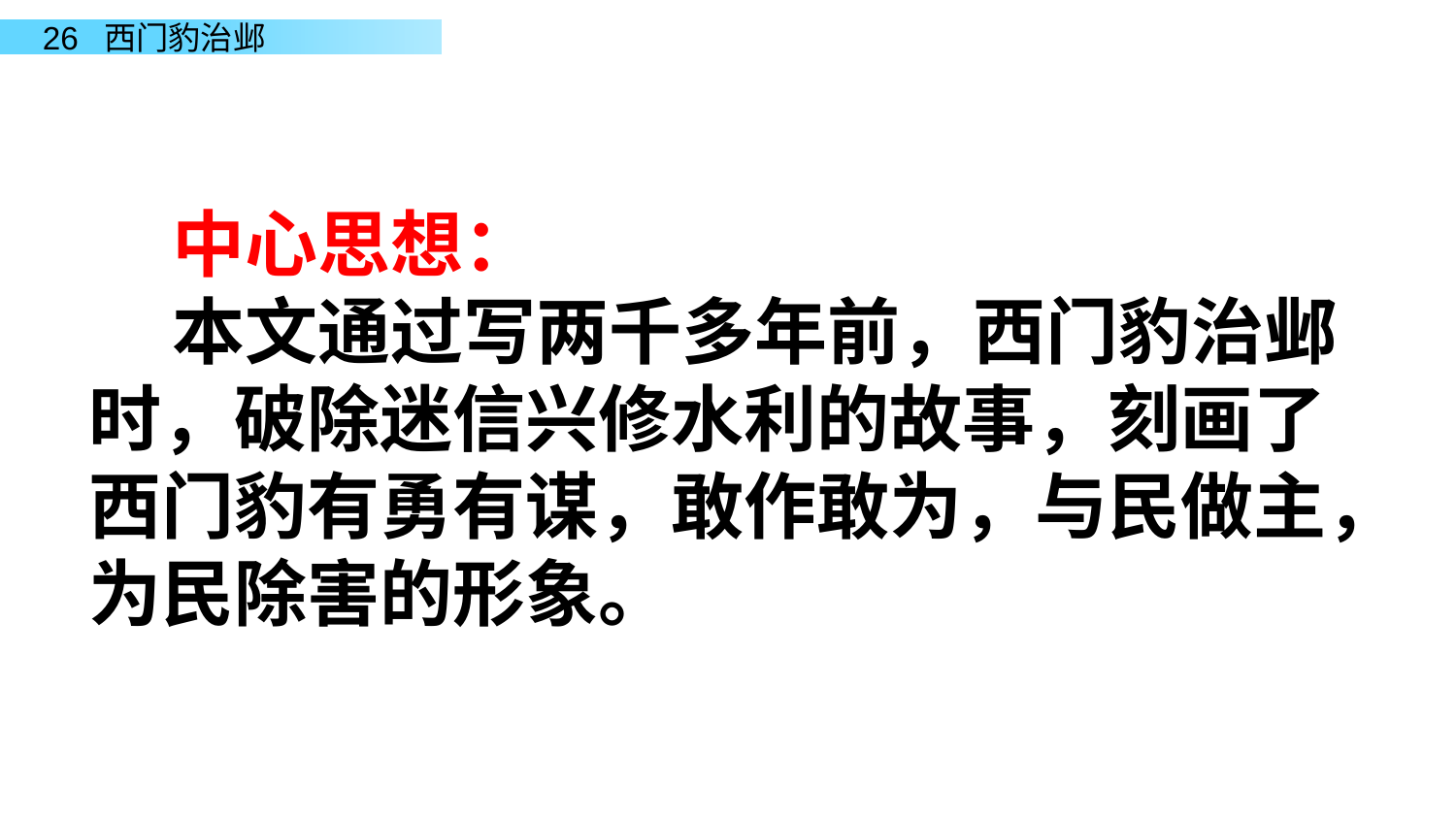

中心思想：
    本文通过写两千多年前，西门豹治邺时，破除迷信兴修水利的故事，刻画了西门豹有勇有谋，敢作敢为，与民做主，为民除害的形象。